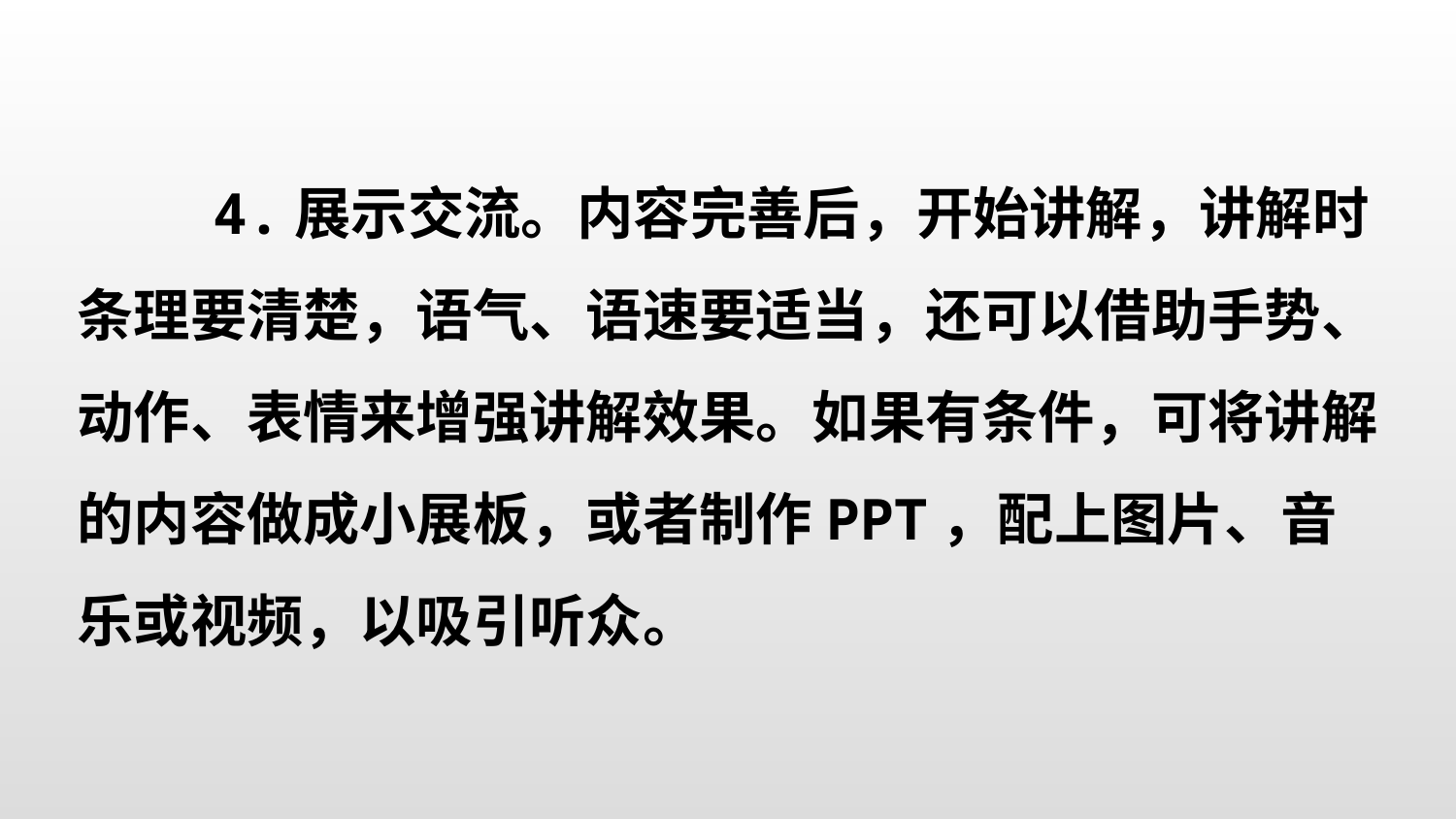

4.展示交流。内容完善后，开始讲解，讲解时条理要清楚，语气、语速要适当，还可以借助手势、动作、表情来增强讲解效果。如果有条件，可将讲解的内容做成小展板，或者制作PPT，配上图片、音乐或视频，以吸引听众。